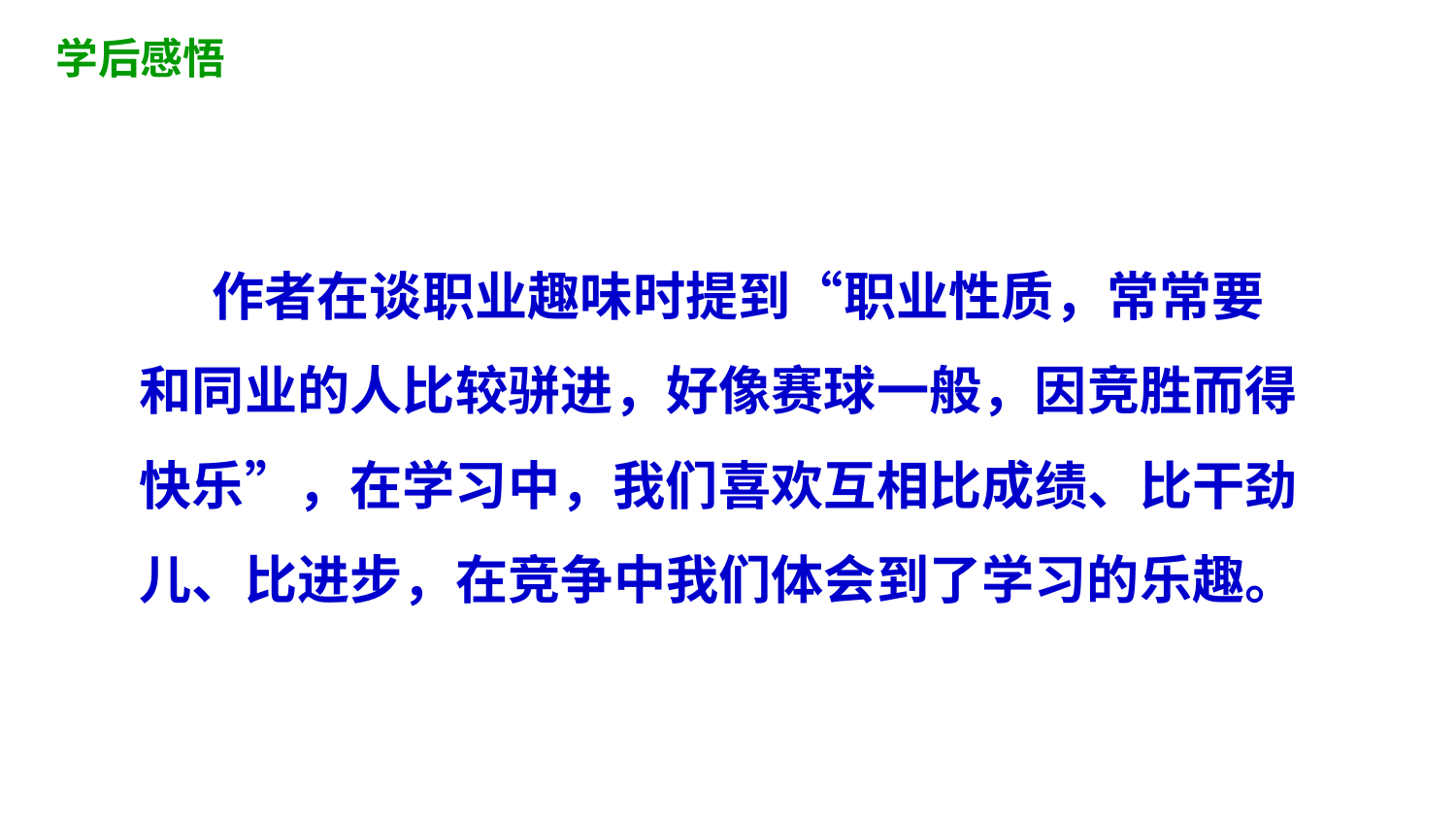

学后感悟
     作者在谈职业趣味时提到“职业性质，常常要和同业的人比较骈进，好像赛球一般，因竞胜而得快乐”，在学习中，我们喜欢互相比成绩、比干劲儿、比进步，在竞争中我们体会到了学习的乐趣。